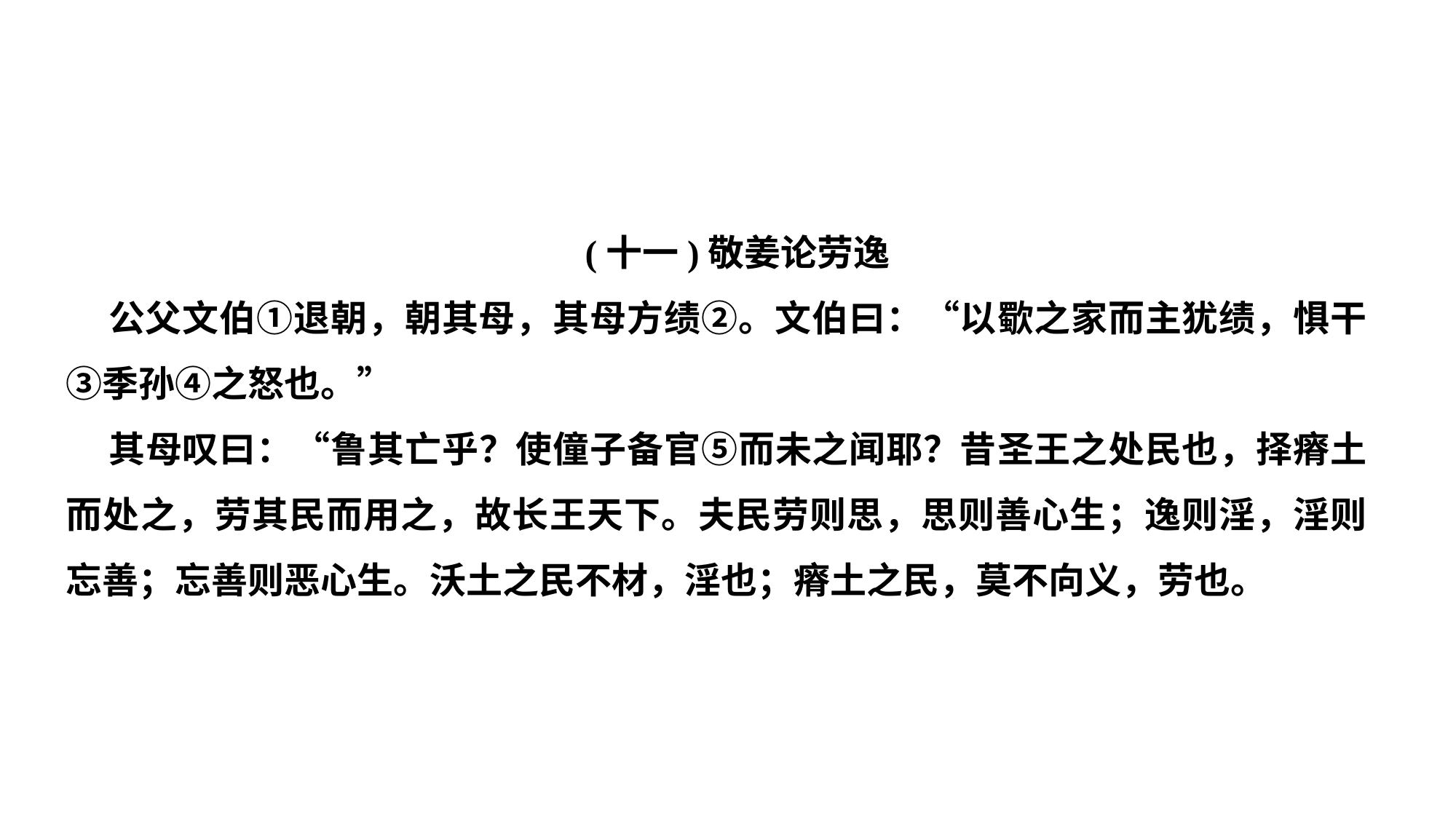

(十一)敬姜论劳逸
公父文伯①退朝，朝其母，其母方绩②。文伯曰：“以歜之家而主犹绩，惧干③季孙④之怒也。”
其母叹曰：“鲁其亡乎？使僮子备官⑤而未之闻耶？昔圣王之处民也，择瘠土而处之，劳其民而用之，故长王天下。夫民劳则思，思则善心生；逸则淫，淫则忘善；忘善则恶心生。沃土之民不材，淫也；瘠土之民，莫不向义，劳也。